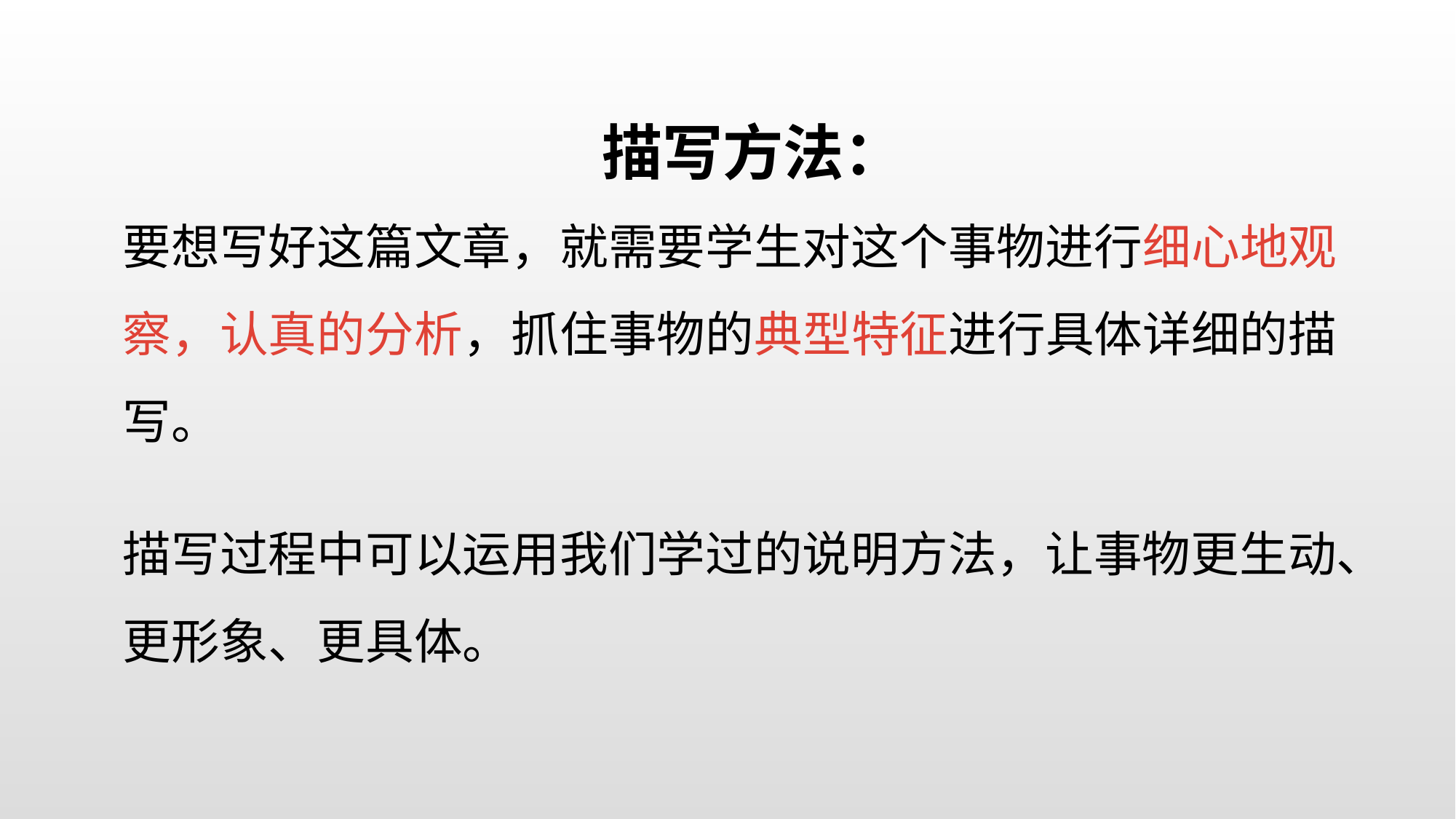

描写方法：
要想写好这篇文章，就需要学生对这个事物进行细心地观察，认真的分析，抓住事物的典型特征进行具体详细的描写。
描写过程中可以运用我们学过的说明方法，让事物更生动、更形象、更具体。